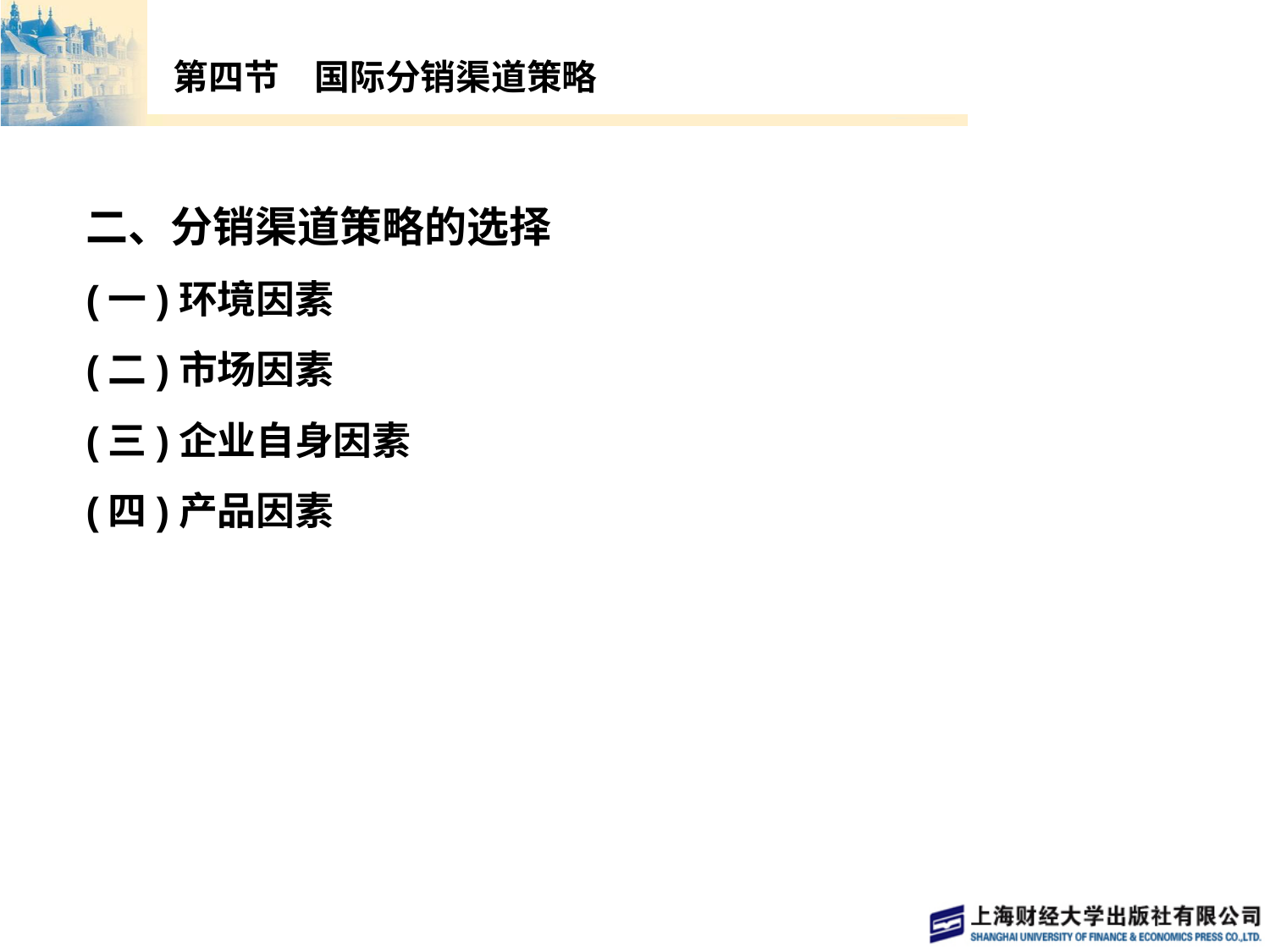

# 第四节　国际分销渠道策略
二、分销渠道策略的选择
(一)环境因素
(二)市场因素
(三)企业自身因素
(四)产品因素